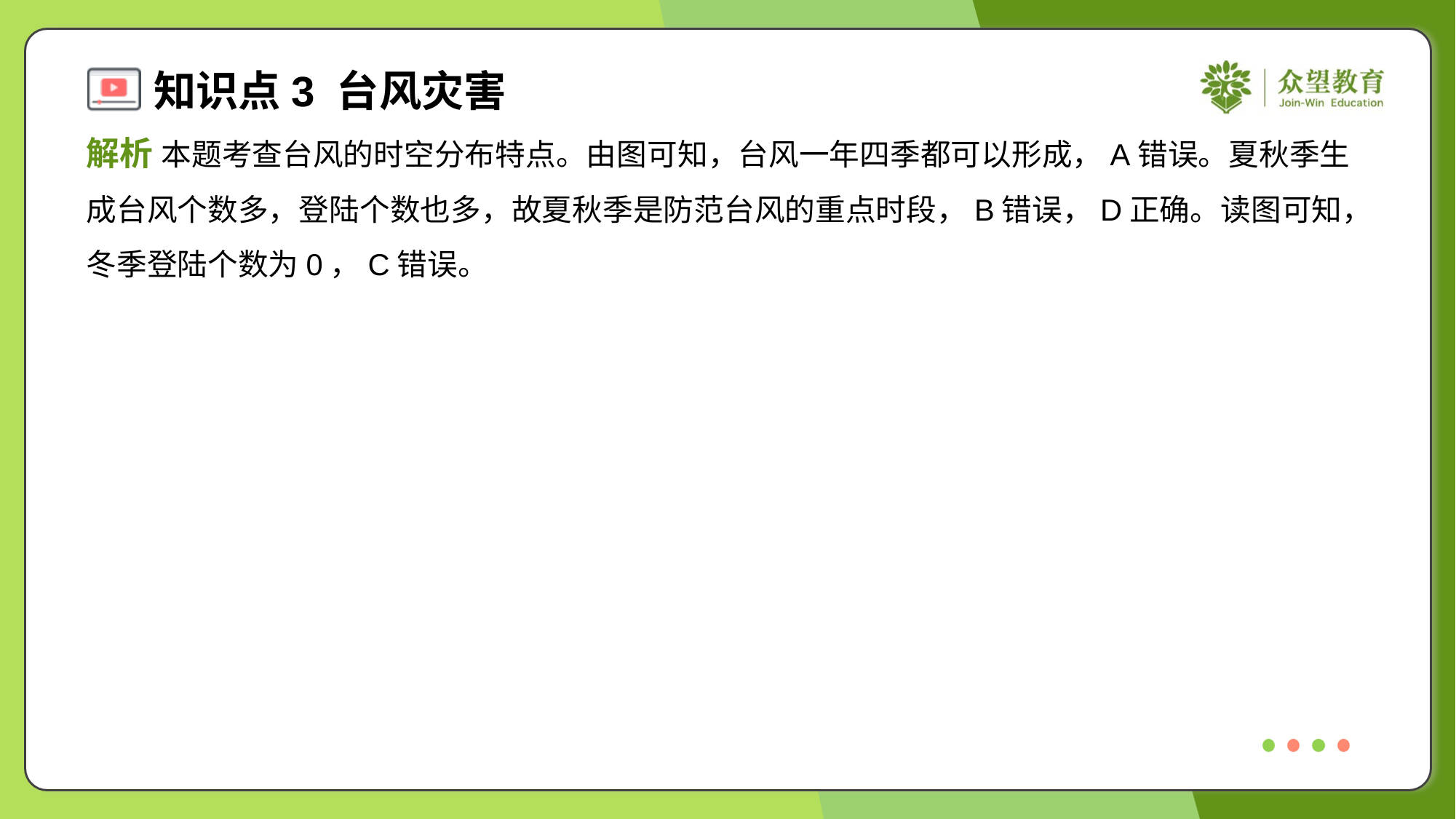

解析 本题考查台风的时空分布特点。由图可知，台风一年四季都可以形成，A错误。夏秋季生
成台风个数多，登陆个数也多，故夏秋季是防范台风的重点时段，B错误，D正确。读图可知，
冬季登陆个数为0，C错误。